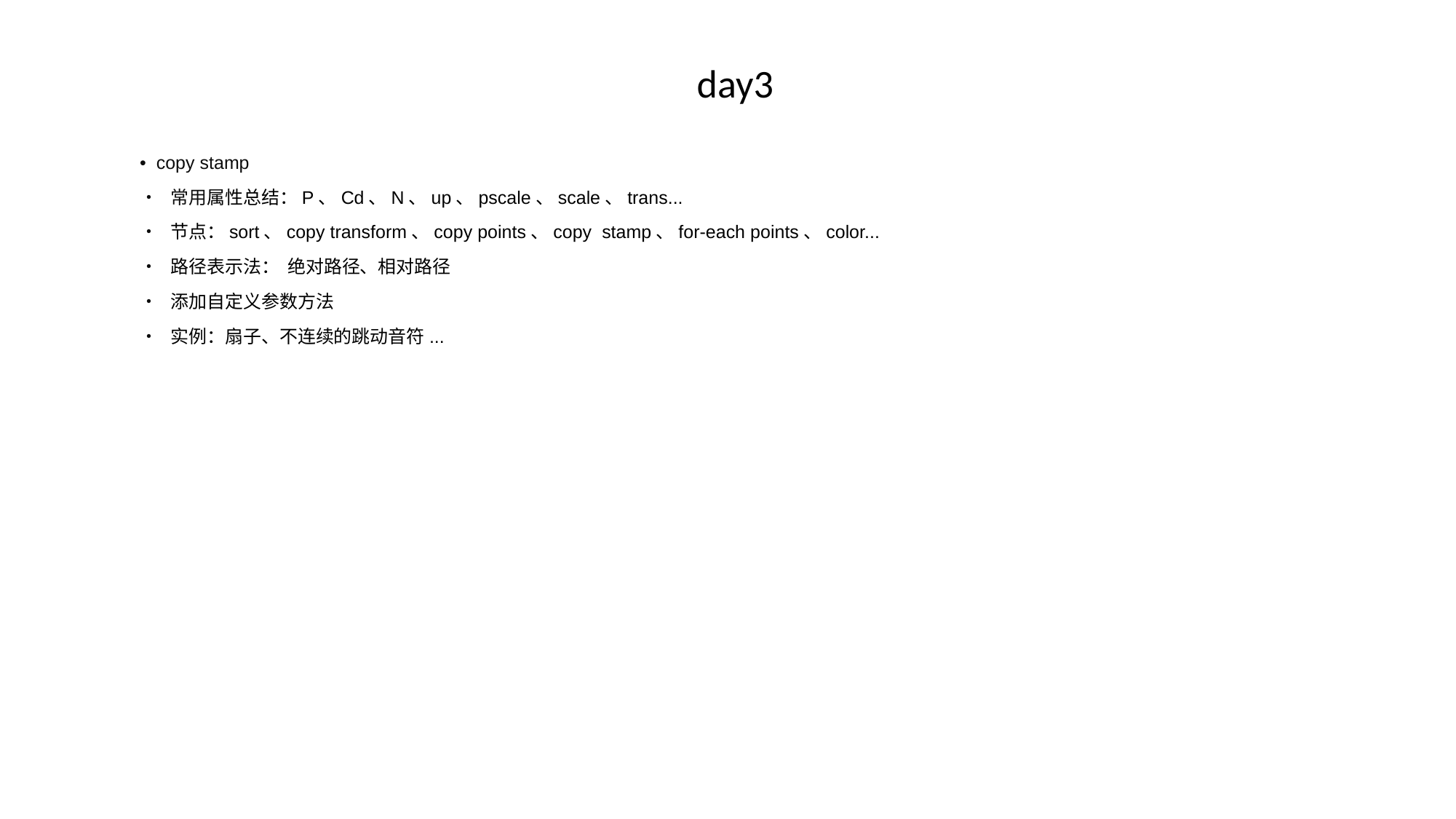

# day3
•  copy stamp
•  常用属性总结：P、Cd、N、up、pscale、scale、trans...
•  节点：sort、copy transform、copy points、copy  stamp、for-each points、color...
•  路径表示法：  绝对路径、相对路径
•  添加自定义参数方法
•  实例：扇子、不连续的跳动音符...